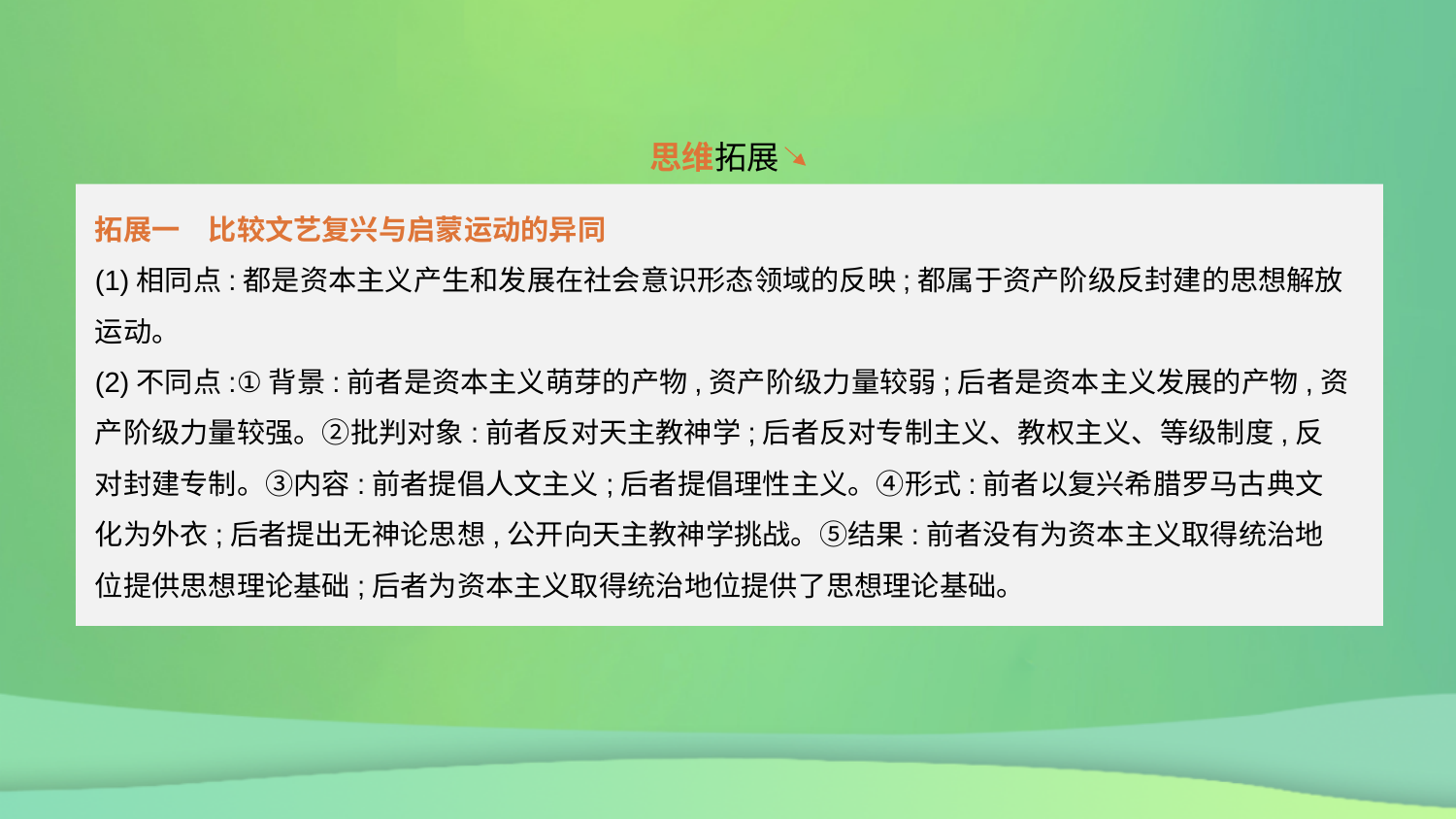

思维拓展

拓展一　比较文艺复兴与启蒙运动的异同
(1)相同点:都是资本主义产生和发展在社会意识形态领域的反映;都属于资产阶级反封建的思想解放运动。
(2)不同点:①背景:前者是资本主义萌芽的产物,资产阶级力量较弱;后者是资本主义发展的产物,资产阶级力量较强。②批判对象:前者反对天主教神学;后者反对专制主义、教权主义、等级制度,反对封建专制。③内容:前者提倡人文主义;后者提倡理性主义。④形式:前者以复兴希腊罗马古典文化为外衣;后者提出无神论思想,公开向天主教神学挑战。⑤结果:前者没有为资本主义取得统治地位提供思想理论基础;后者为资本主义取得统治地位提供了思想理论基础。